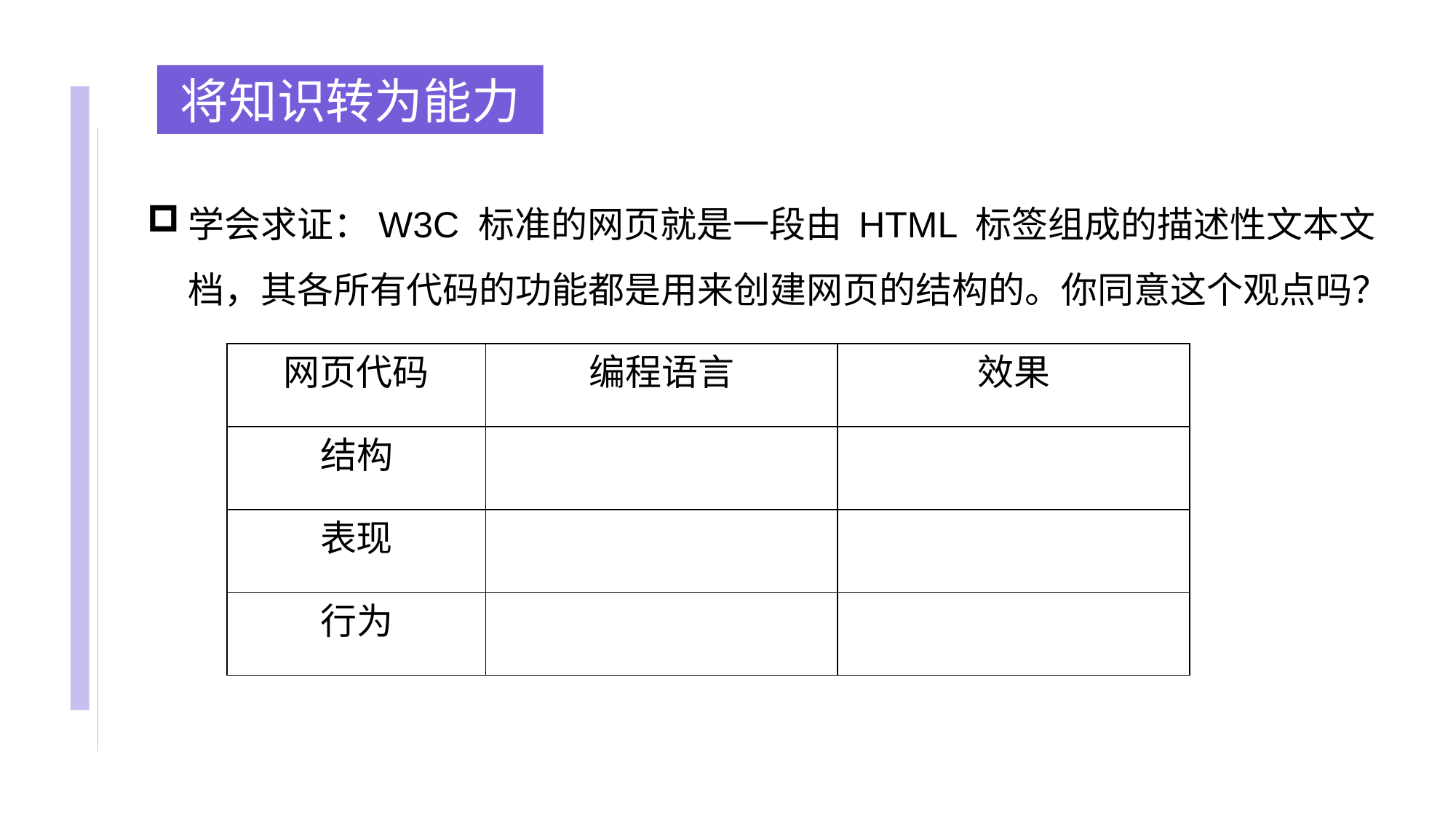

将知识转为能力

学会求证：W3C 标准的网页就是一段由 HTML 标签组成的描述性文本文档，其各所有代码的功能都是用来创建网页的结构的。你同意这个观点吗？

| 网页代码 | 编程语言 | 效果 |
| --- | --- | --- |
| 结构 |  |  |
| 表现 |  |  |
| 行为 |  |  |